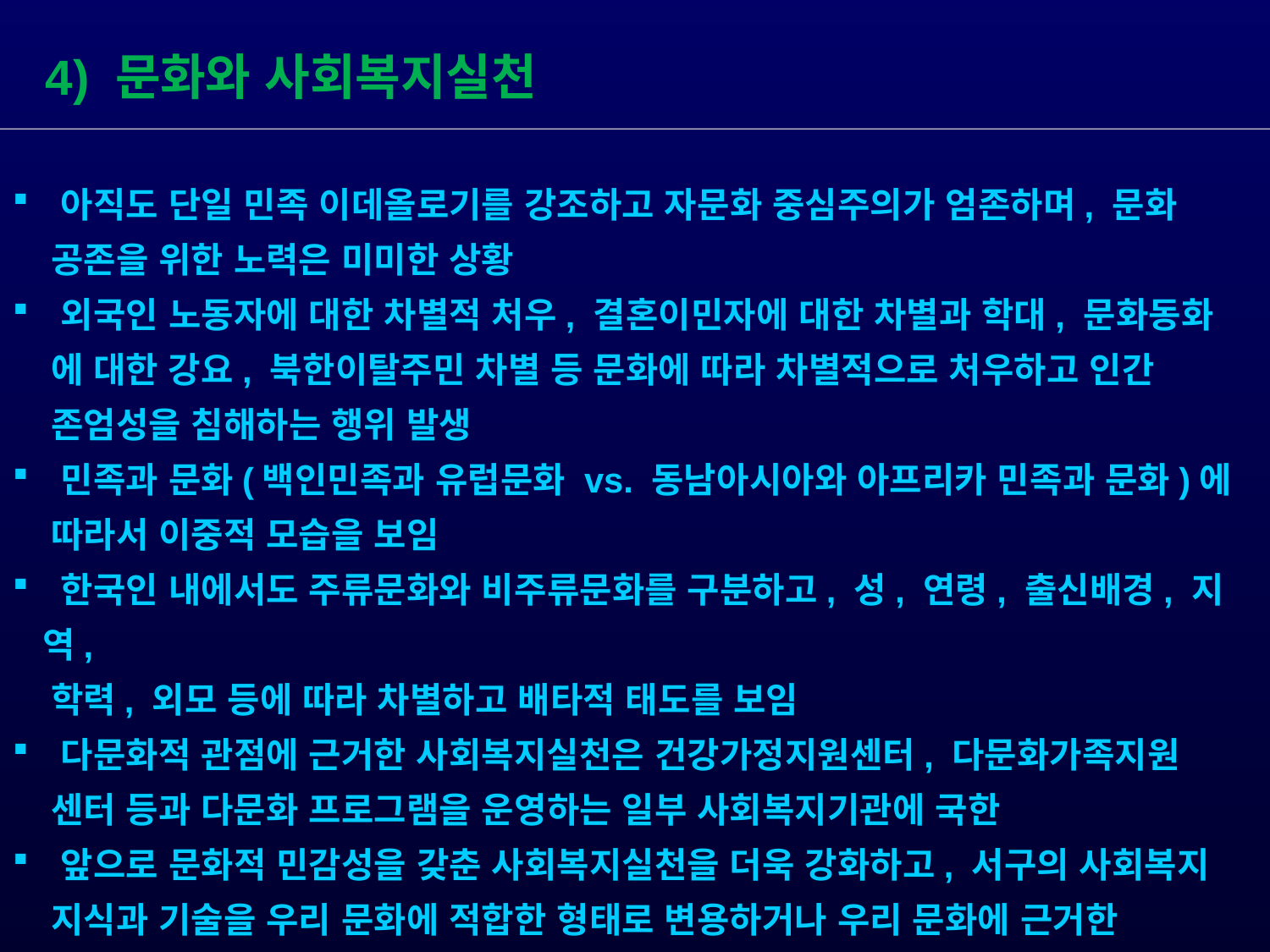

4) 문화와 사회복지실천

 아직도 단일 민족 이데올로기를 강조하고 자문화 중심주의가 엄존하며, 문화
   공존을 위한 노력은 미미한 상황
 외국인 노동자에 대한 차별적 처우, 결혼이민자에 대한 차별과 학대, 문화동화
   에 대한 강요, 북한이탈주민 차별 등 문화에 따라 차별적으로 처우하고 인간
   존엄성을 침해하는 행위 발생
 민족과 문화(백인민족과 유럽문화 vs. 동남아시아와 아프리카 민족과 문화)에
   따라서 이중적 모습을 보임
 한국인 내에서도 주류문화와 비주류문화를 구분하고, 성, 연령, 출신배경, 지역,
   학력, 외모 등에 따라 차별하고 배타적 태도를 보임
 다문화적 관점에 근거한 사회복지실천은 건강가정지원센터, 다문화가족지원
   센터 등과 다문화 프로그램을 운영하는 일부 사회복지기관에 국한
 앞으로 문화적 민감성을 갖춘 사회복지실천을 더욱 강화하고, 서구의 사회복지
   지식과 기술을 우리 문화에 적합한 형태로 변용하거나 우리 문화에 근거한
   사회복지실천 지식이나 기술 개발 노력을 경주해야 함